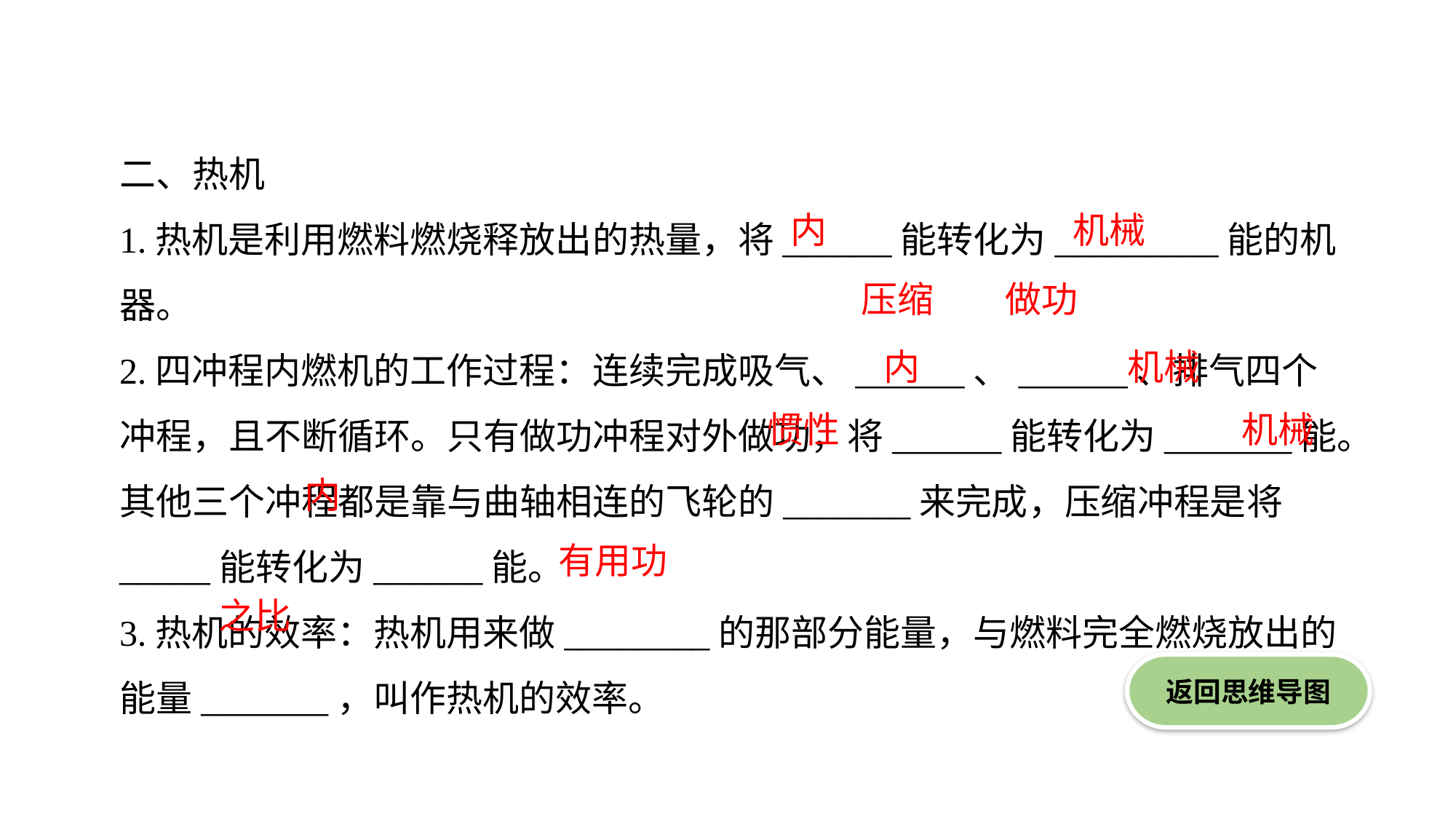

二、热机
1.热机是利用燃料燃烧释放出的热量，将______能转化为_________能的机器。
2.四冲程内燃机的工作过程：连续完成吸气、______、______、排气四个冲程，且不断循环。只有做功冲程对外做功，将______能转化为_______能。其他三个冲程都是靠与曲轴相连的飞轮的_______来完成，压缩冲程是将_____能转化为______能。
3.热机的效率：热机用来做________的那部分能量，与燃料完全燃烧放出的能量_______，叫作热机的效率。
内
机械
做功
压缩
内
机械
惯性
机械
内
有用功
之比
返回思维导图